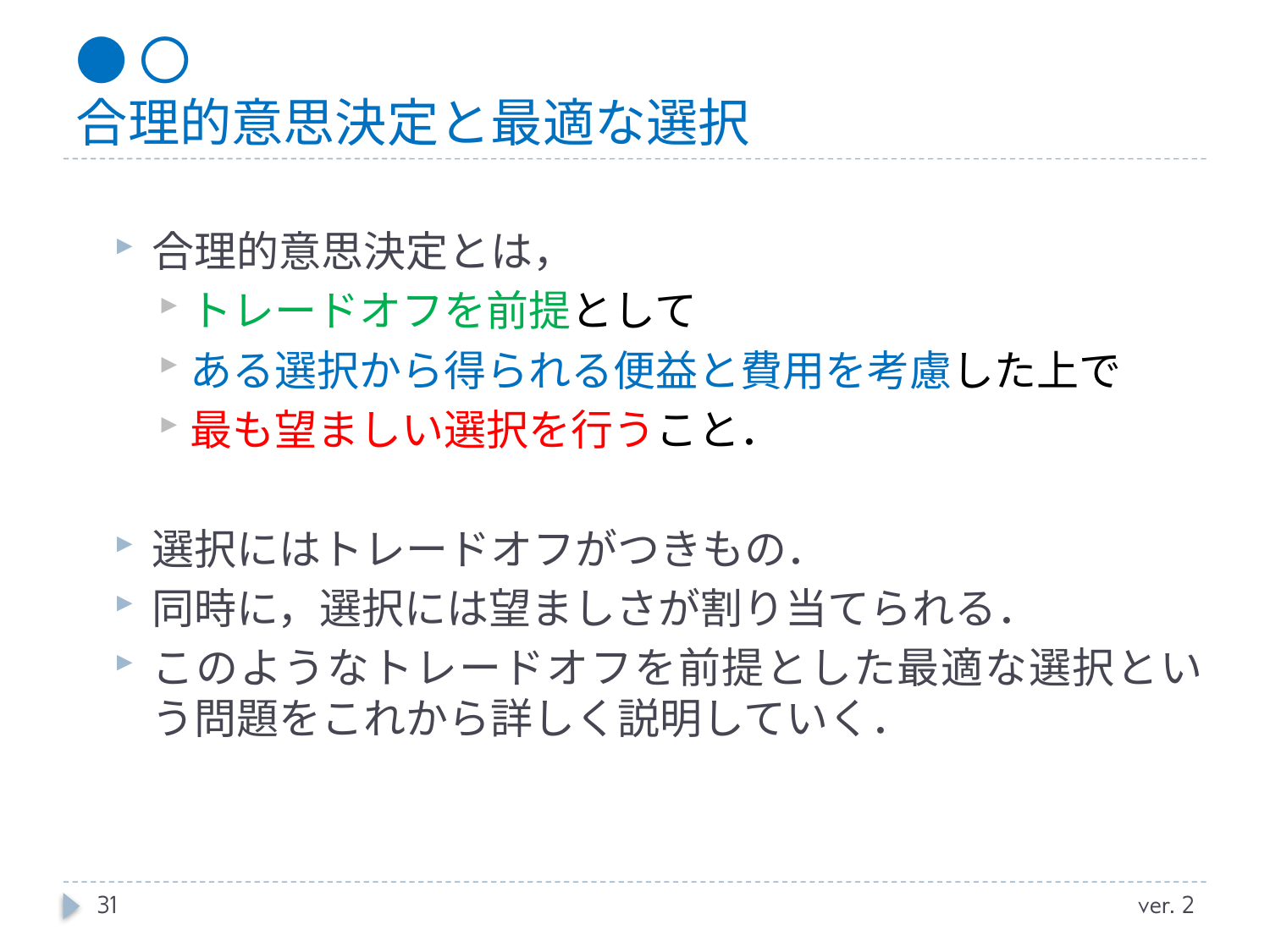

# ●〇 合理的意思決定と最適な選択
合理的意思決定とは，
トレードオフを前提として
ある選択から得られる便益と費用を考慮した上で
最も望ましい選択を行うこと．

選択にはトレードオフがつきもの．
同時に，選択には望ましさが割り当てられる．
このようなトレードオフを前提とした最適な選択という問題をこれから詳しく説明していく．
31
ver. 2